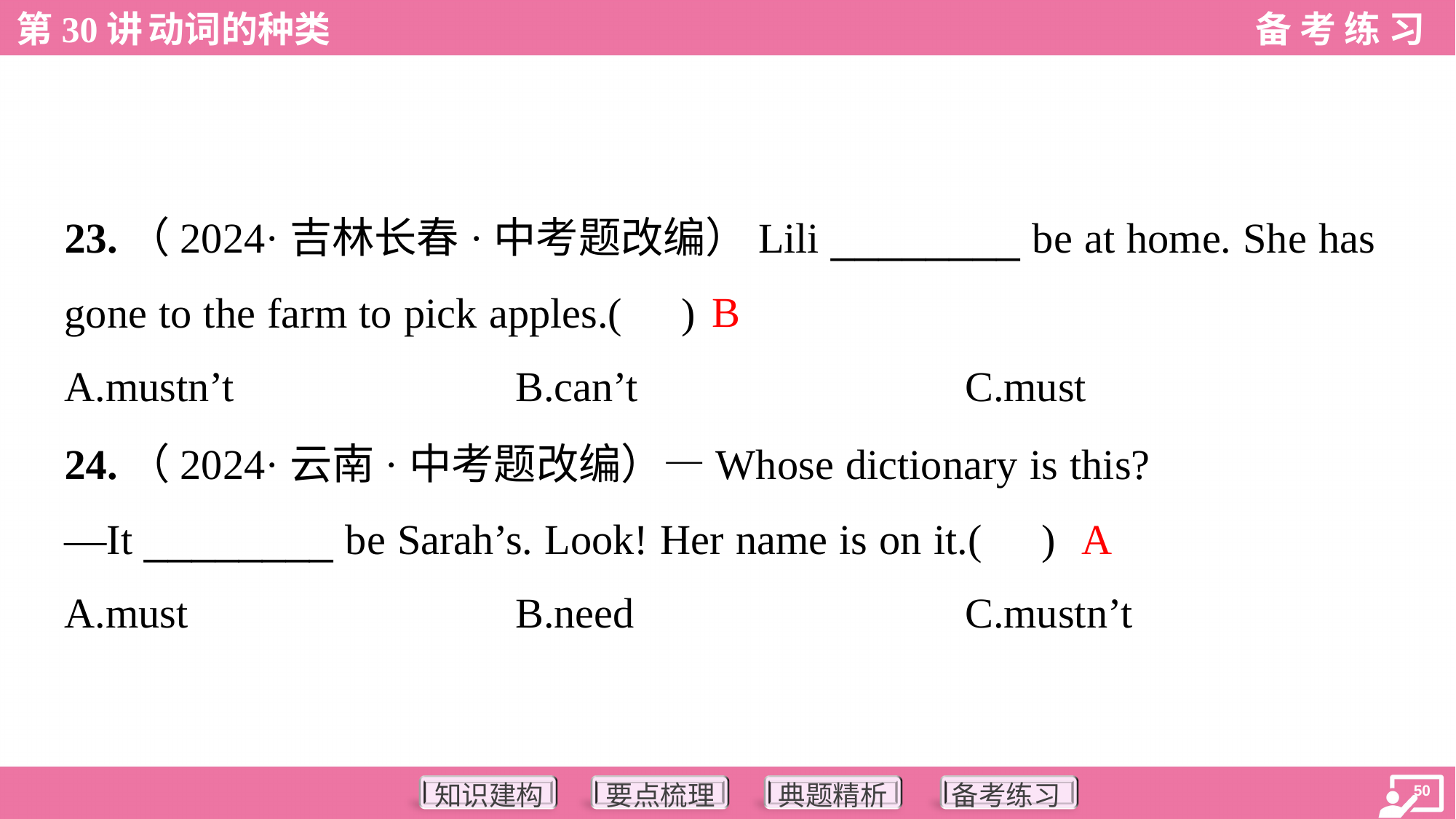

23.（2024·吉林长春·中考题改编）Lili ________ be at home. She has
gone to the farm to pick apples.(     )
B
A.mustn’t	B.can’t	C.must
24.（2024·云南·中考题改编）—Whose dictionary is this?
—It ________ be Sarah’s. Look! Her name is on it.(     )
A
A.must	B.need	C.mustn’t